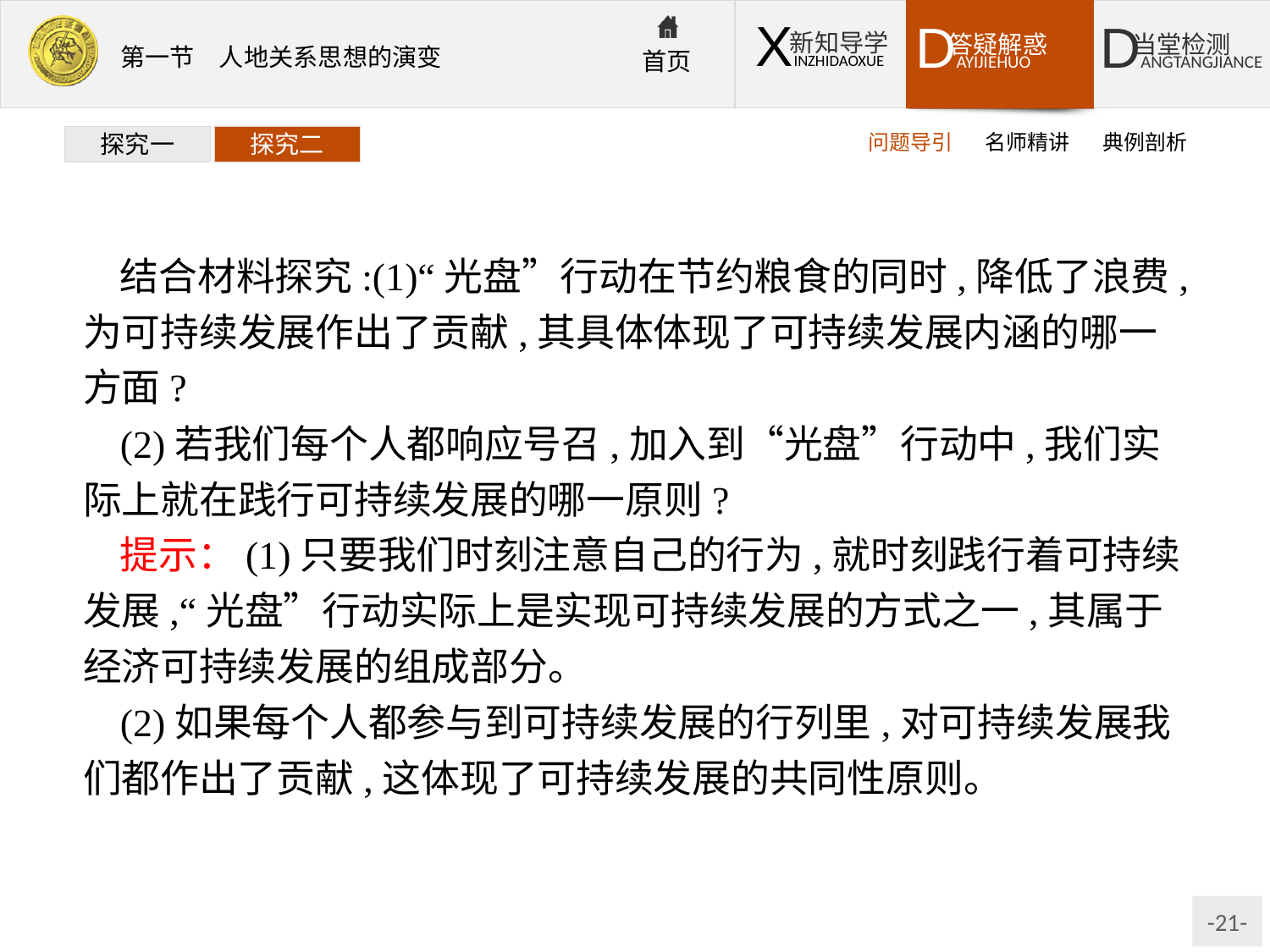

问题导引
名师精讲
典例剖析
探究一
探究二
结合材料探究:(1)“光盘”行动在节约粮食的同时,降低了浪费,为可持续发展作出了贡献,其具体体现了可持续发展内涵的哪一方面?
(2)若我们每个人都响应号召,加入到“光盘”行动中,我们实际上就在践行可持续发展的哪一原则?
提示：(1)只要我们时刻注意自己的行为,就时刻践行着可持续发展,“光盘”行动实际上是实现可持续发展的方式之一,其属于经济可持续发展的组成部分。
(2)如果每个人都参与到可持续发展的行列里,对可持续发展我们都作出了贡献,这体现了可持续发展的共同性原则。